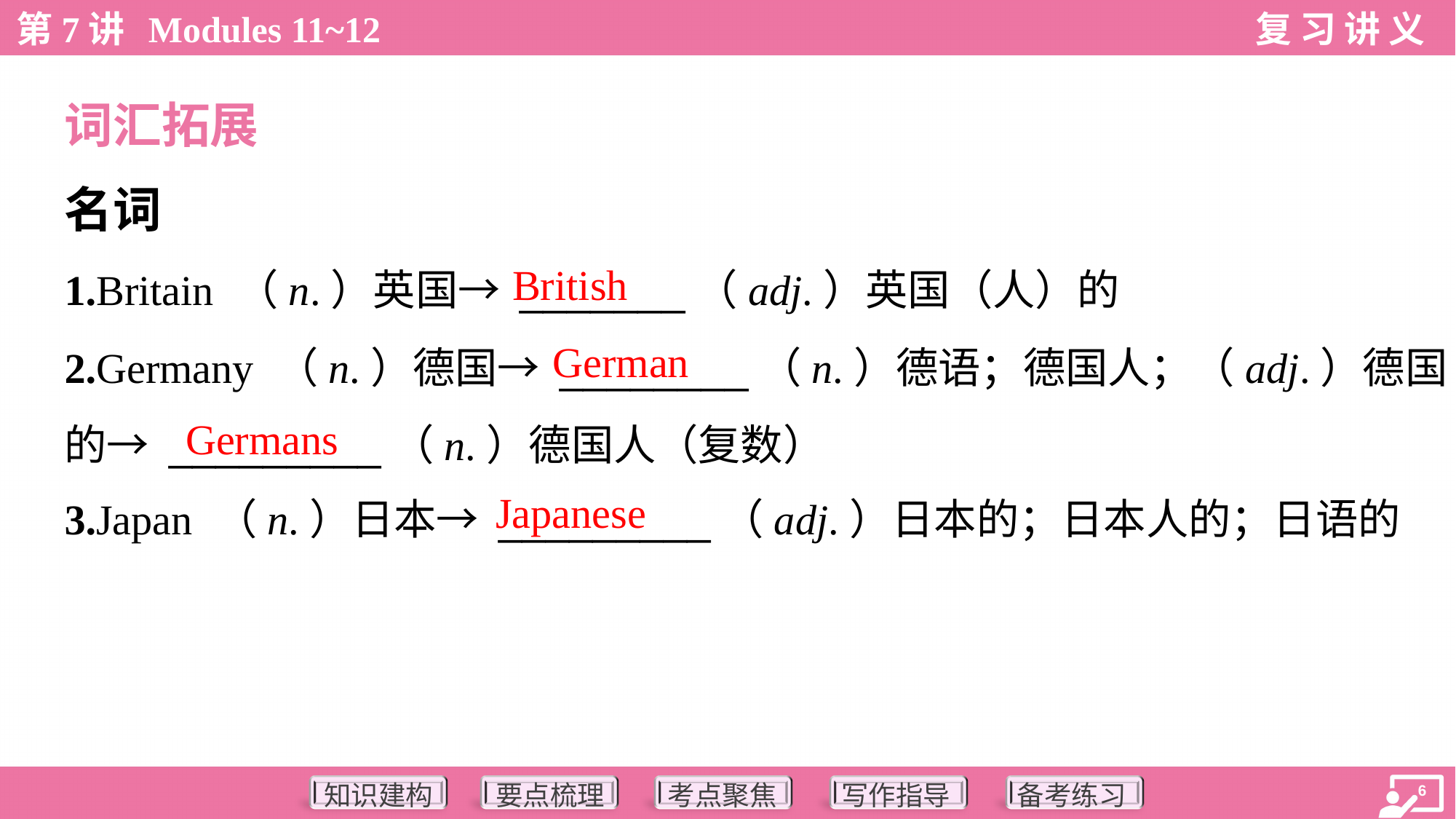

词汇拓展
名词
British
1.Britain （n.）英国→ _______（adj.）英国（人）的
2.Germany （n.）德国→ ________（n.）德语；德国人；（adj.）德国
的→ _________（n.）德国人（复数）
3.Japan （n.）日本→ _________（adj.）日本的；日本人的；日语的
German
Germans
Japanese